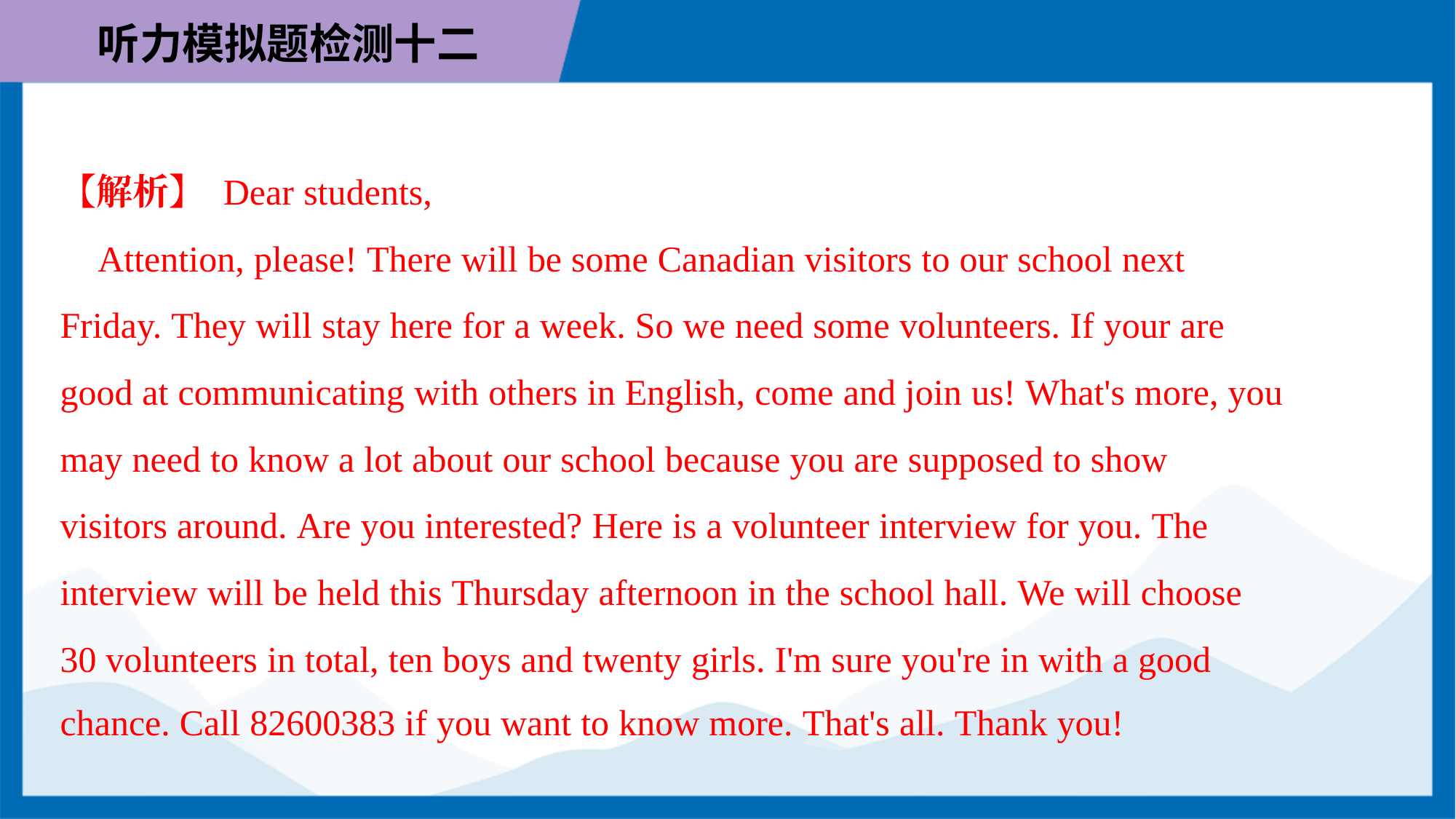

【解析】 Dear students,
    Attention, please! There will be some Canadian visitors to our school next
Friday. They will stay here for a week. So we need some volunteers. If your are
good at communicating with others in English, come and join us! What's more, you
may need to know a lot about our school because you are supposed to show
visitors around. Are you interested? Here is a volunteer interview for you. The
interview will be held this Thursday afternoon in the school hall. We will choose
30 volunteers in total, ten boys and twenty girls. I'm sure you're in with a good
chance. Call 82600383 if you want to know more. That's all. Thank you!